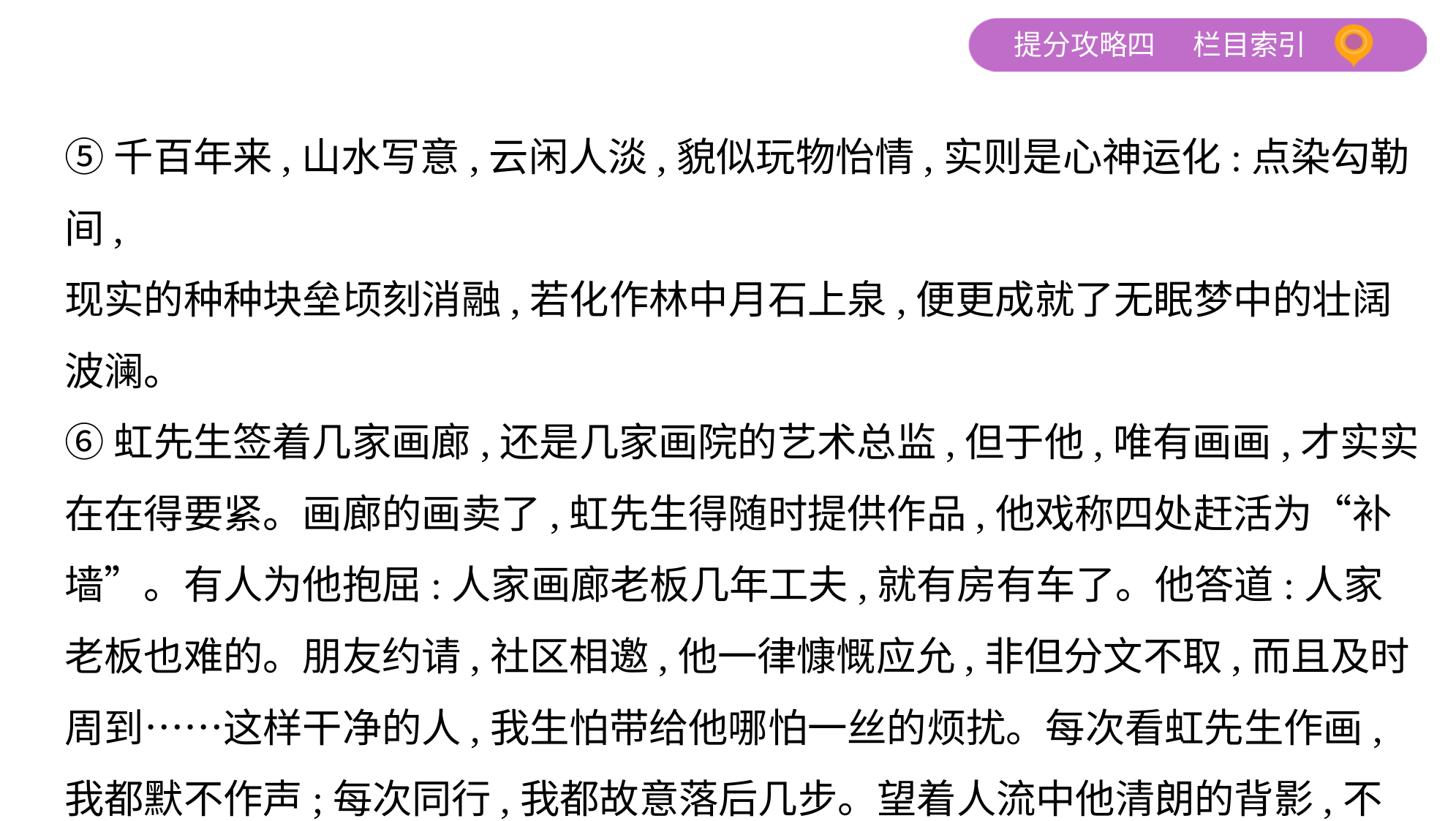

⑤千百年来,山水写意,云闲人淡,貌似玩物怡情,实则是心神运化:点染勾勒间,
现实的种种块垒顷刻消融,若化作林中月石上泉,便更成就了无眠梦中的壮阔
波澜。
⑥虹先生签着几家画廊,还是几家画院的艺术总监,但于他,唯有画画,才实实
在在得要紧。画廊的画卖了,虹先生得随时提供作品,他戏称四处赶活为“补
墙”。有人为他抱屈:人家画廊老板几年工夫,就有房有车了。他答道:人家
老板也难的。朋友约请,社区相邀,他一律慷慨应允,非但分文不取,而且及时
周到……这样干净的人,我生怕带给他哪怕一丝的烦扰。每次看虹先生作画,
我都默不作声;每次同行,我都故意落后几步。望着人流中他清朗的背影,不